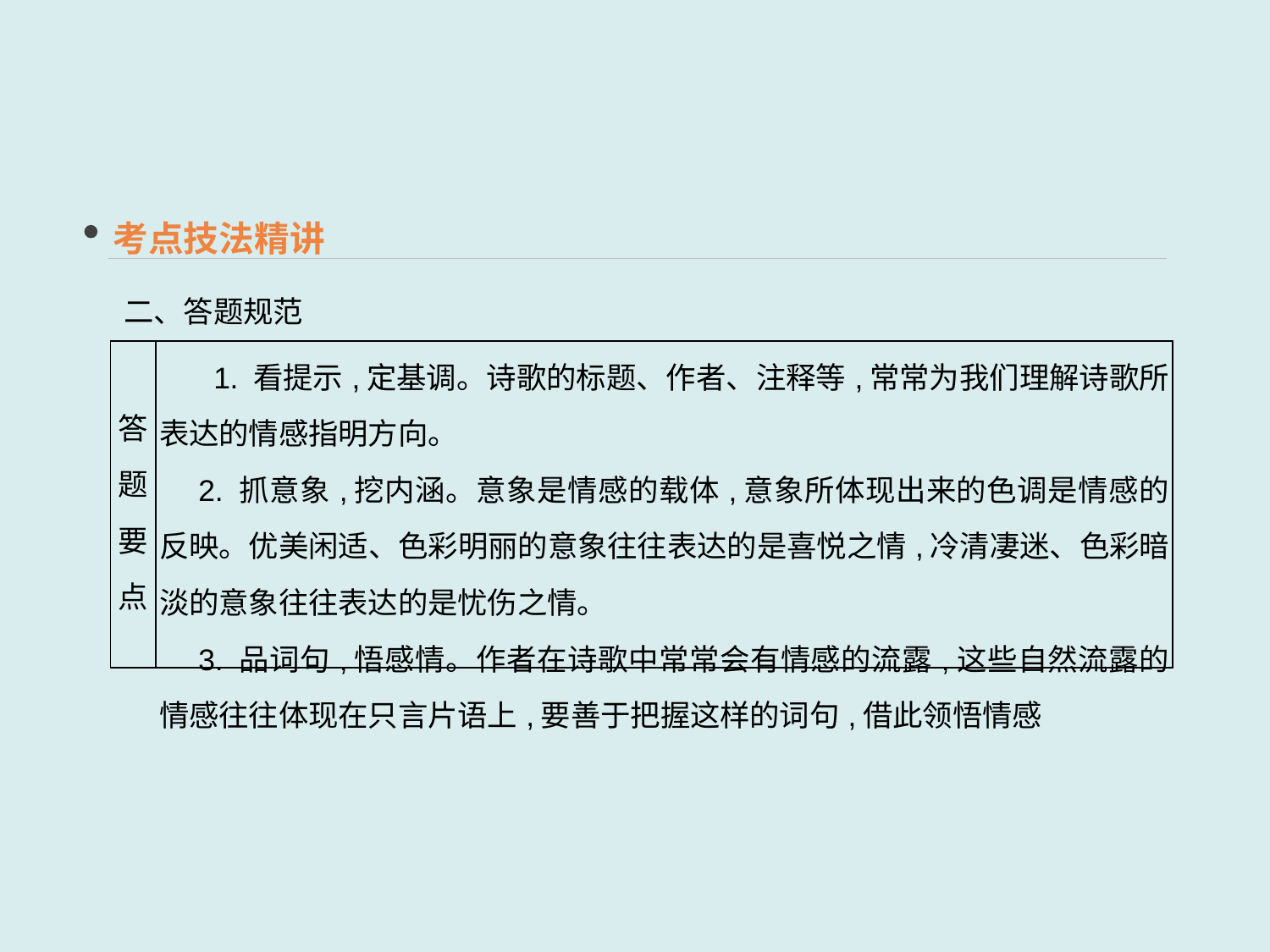

考点技法精讲

二、答题规范
| 答题要点 | 1. 看提示,定基调。诗歌的标题、作者、注释等,常常为我们理解诗歌所表达的情感指明方向。 　2. 抓意象,挖内涵。意象是情感的载体,意象所体现出来的色调是情感的反映。优美闲适、色彩明丽的意象往往表达的是喜悦之情,冷清凄迷、色彩暗淡的意象往往表达的是忧伤之情。 　3. 品词句,悟感情。作者在诗歌中常常会有情感的流露,这些自然流露的情感往往体现在只言片语上,要善于把握这样的词句,借此领悟情感 |
| --- | --- |